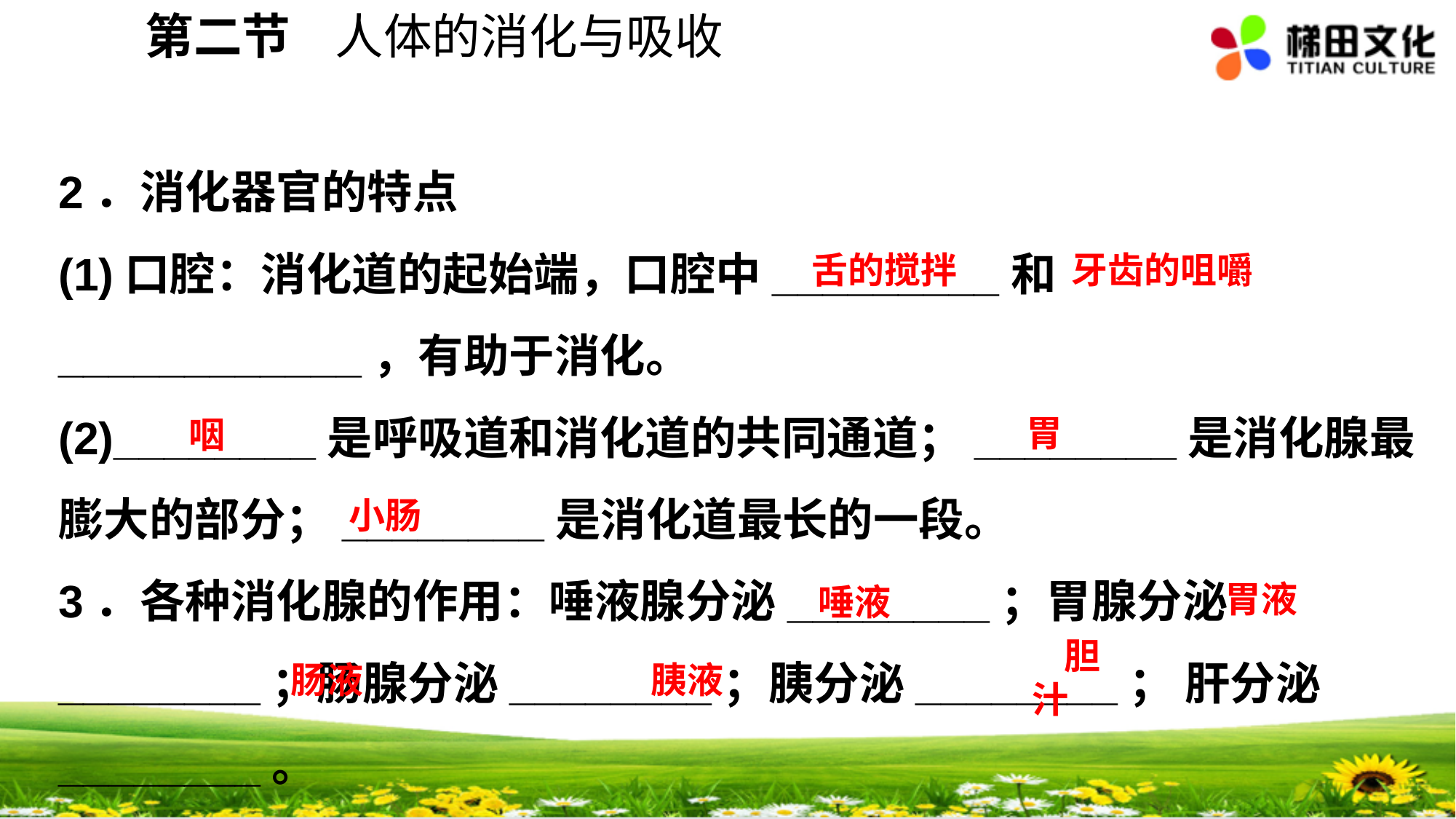

第二节    人体的消化与吸收
2．消化器官的特点
(1)口腔：消化道的起始端，口腔中_________和____________，有助于消化。
(2)________是呼吸道和消化道的共同通道；________是消化腺最膨大的部分；________是消化道最长的一段。
3．各种消化腺的作用：唾液腺分泌________；胃腺分泌________；肠腺分泌________；胰分泌________； 肝分泌________。
牙齿的咀嚼
舌的搅拌
胃
咽
小肠
胃液
唾液
胆汁
肠液
胰液